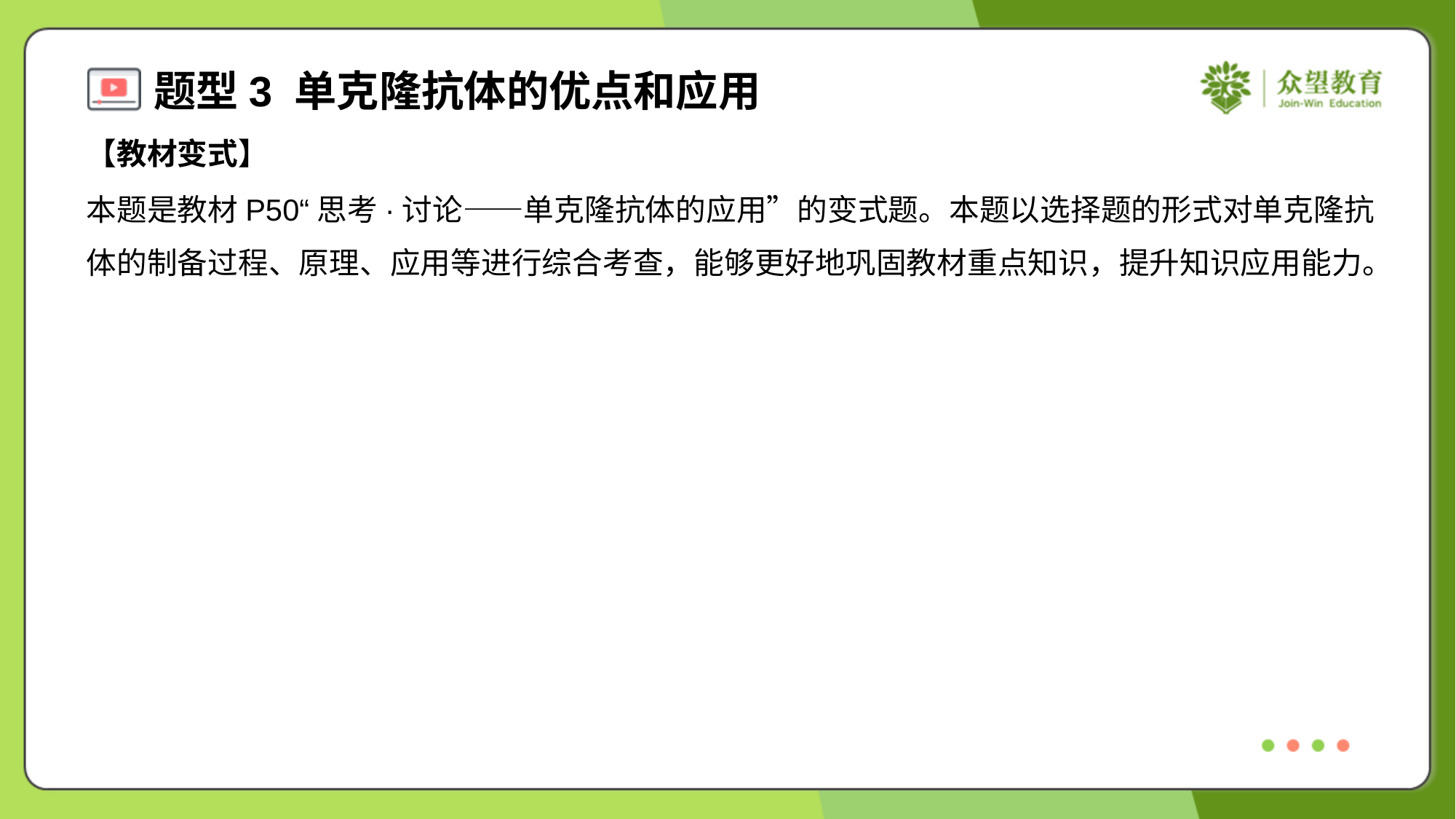

【教材变式】
本题是教材P50“思考·讨论——单克隆抗体的应用”的变式题。本题以选择题的形式对单克隆抗
体的制备过程、原理、应用等进行综合考查，能够更好地巩固教材重点知识，提升知识应用能力。